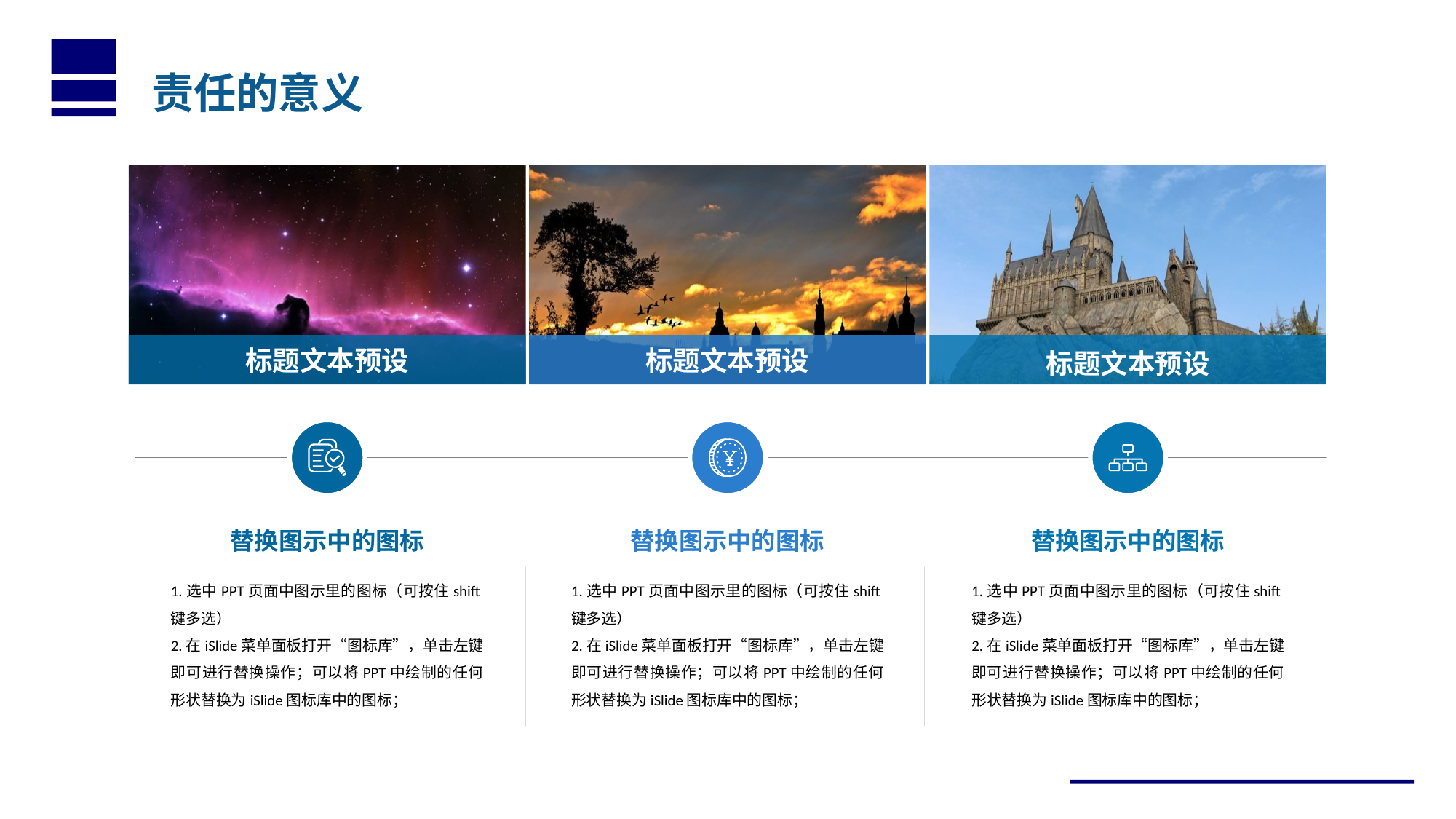

责任的意义

标题文本预设
标题文本预设
标题文本预设

替换图示中的图标
1.选中PPT页面中图示里的图标（可按住shift键多选）
2.在iSlide菜单面板打开“图标库”，单击左键即可进行替换操作；可以将PPT中绘制的任何形状替换为iSlide图标库中的图标；
替换图示中的图标
1.选中PPT页面中图示里的图标（可按住shift键多选）
2.在iSlide菜单面板打开“图标库”，单击左键即可进行替换操作；可以将PPT中绘制的任何形状替换为iSlide图标库中的图标；
替换图示中的图标
1.选中PPT页面中图示里的图标（可按住shift键多选）
2.在iSlide菜单面板打开“图标库”，单击左键即可进行替换操作；可以将PPT中绘制的任何形状替换为iSlide图标库中的图标；